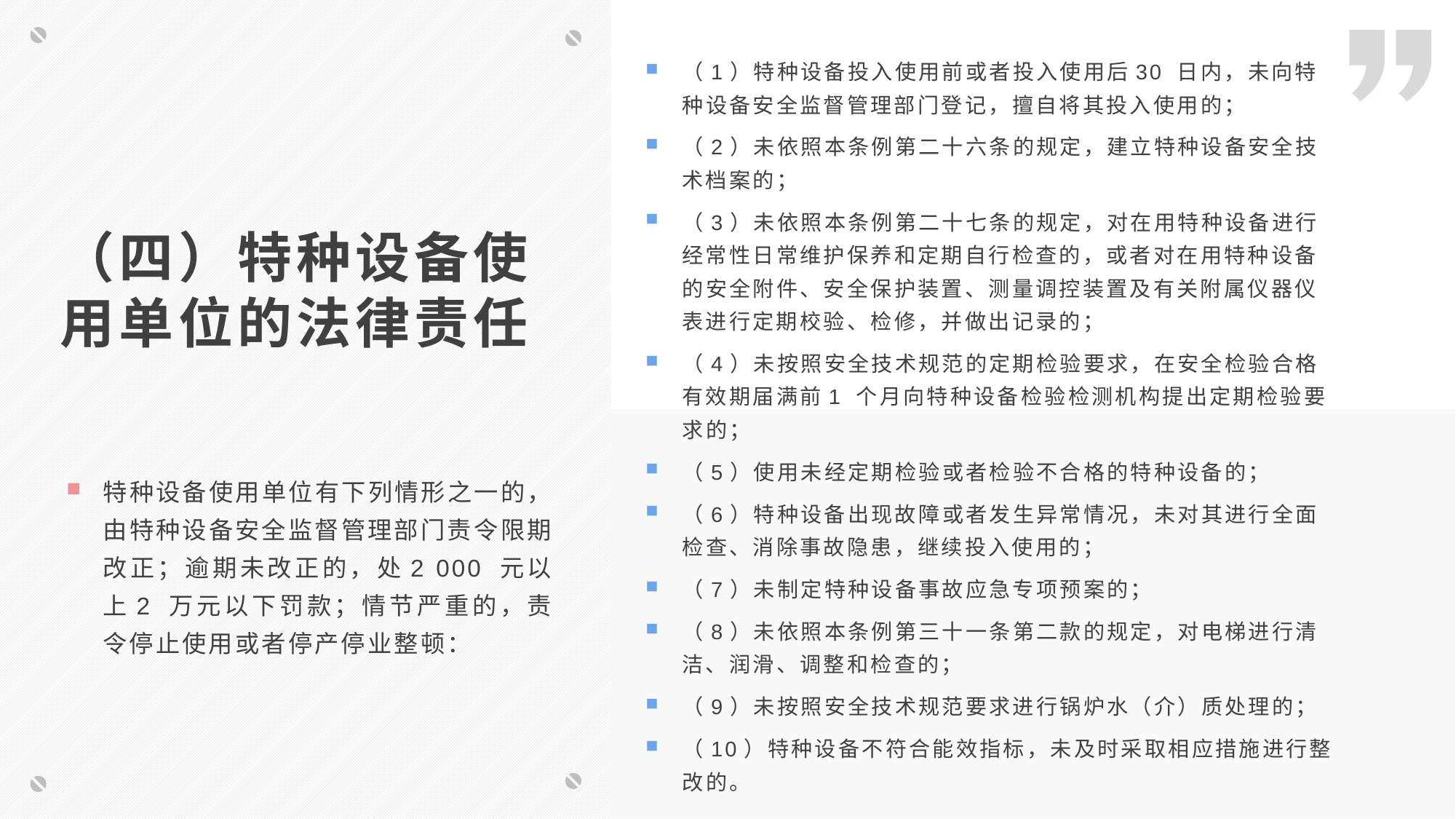

（1）特种设备投入使用前或者投入使用后30 日内，未向特种设备安全监督管理部门登记，擅自将其投入使用的；
（2）未依照本条例第二十六条的规定，建立特种设备安全技术档案的；
（3）未依照本条例第二十七条的规定，对在用特种设备进行经常性日常维护保养和定期自行检查的，或者对在用特种设备的安全附件、安全保护装置、测量调控装置及有关附属仪器仪表进行定期校验、检修，并做出记录的；
（4）未按照安全技术规范的定期检验要求，在安全检验合格有效期届满前1 个月向特种设备检验检测机构提出定期检验要求的；
（5）使用未经定期检验或者检验不合格的特种设备的；
（6）特种设备出现故障或者发生异常情况，未对其进行全面检查、消除事故隐患，继续投入使用的；
（7）未制定特种设备事故应急专项预案的；
（8）未依照本条例第三十一条第二款的规定，对电梯进行清洁、润滑、调整和检查的；
（9）未按照安全技术规范要求进行锅炉水（介）质处理的；
（10）特种设备不符合能效指标，未及时采取相应措施进行整改的。
（四）特种设备使用单位的法律责任

特种设备使用单位有下列情形之一的，由特种设备安全监督管理部门责令限期改正；逾期未改正的，处2 000 元以上2 万元以下罚款；情节严重的，责令停止使用或者停产停业整顿：